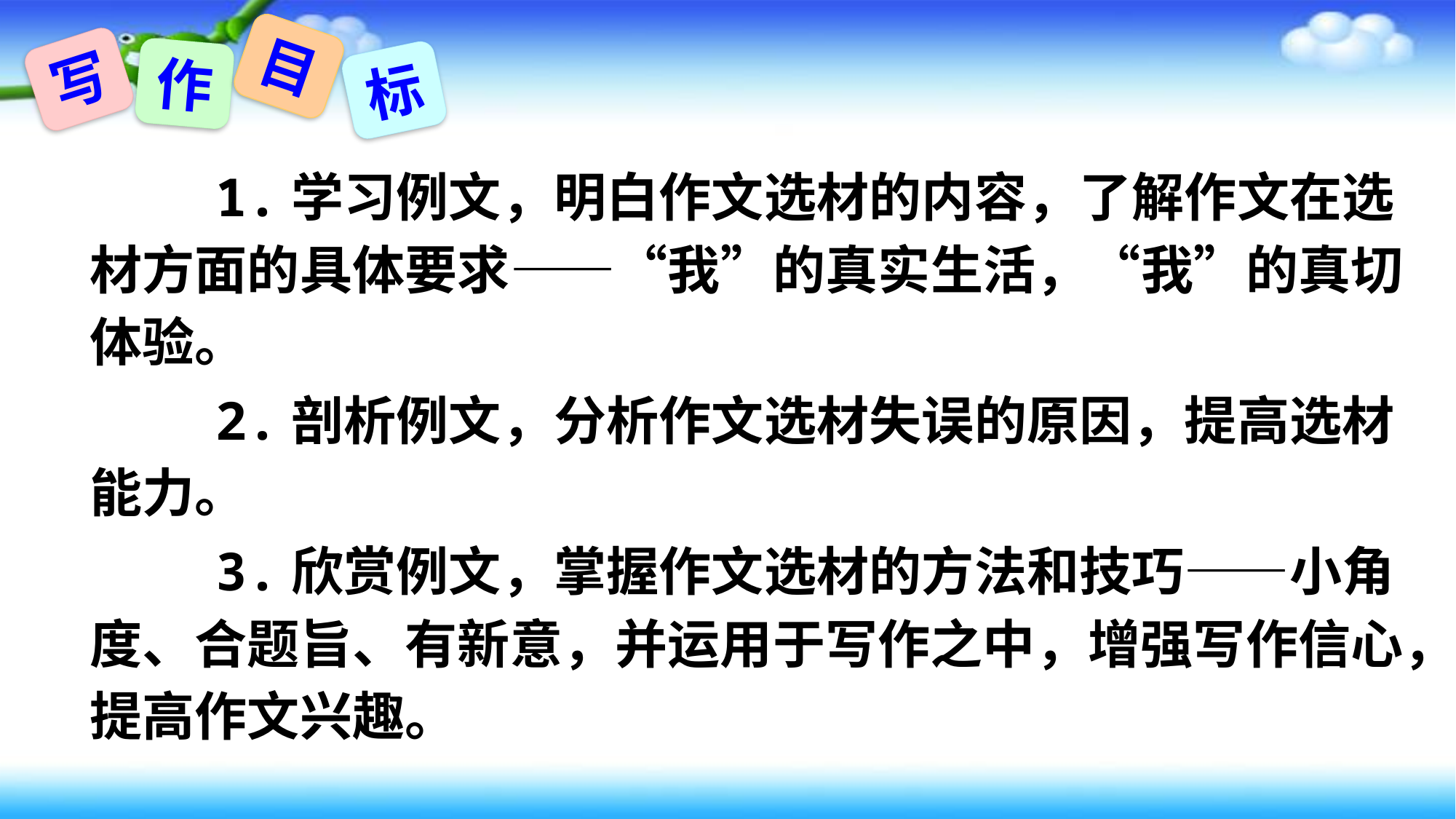

目
写
作
标
    1.学习例文，明白作文选材的内容，了解作文在选材方面的具体要求——“我”的真实生活，“我”的真切体验。
    2.剖析例文，分析作文选材失误的原因，提高选材能力。
    3.欣赏例文，掌握作文选材的方法和技巧——小角度、合题旨、有新意，并运用于写作之中，增强写作信心，提高作文兴趣。